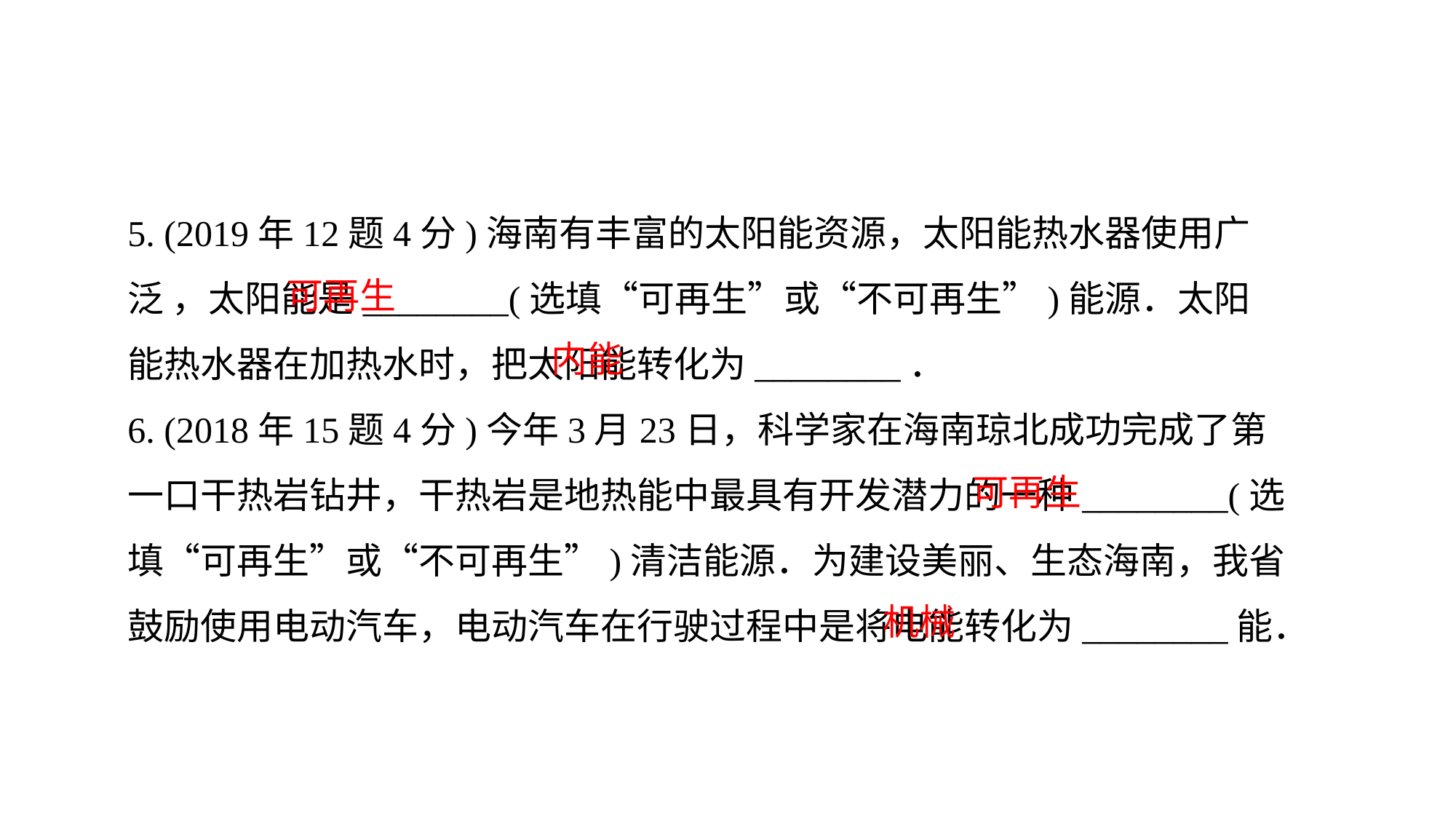

5. (2019年12题4分)海南有丰富的太阳能资源，太阳能热水器使用广泛 ，太阳能是________(选填“可再生”或“不可再生”)能源．太阳能热水器在加热水时，把太阳能转化为________．
6. (2018年15题4分)今年3月23日，科学家在海南琼北成功完成了第一口干热岩钻井，干热岩是地热能中最具有开发潜力的一种________(选填“可再生”或“不可再生”)清洁能源．为建设美丽、生态海南，我省鼓励使用电动汽车，电动汽车在行驶过程中是将电能转化为________能．
可再生
内能
可再生
机械